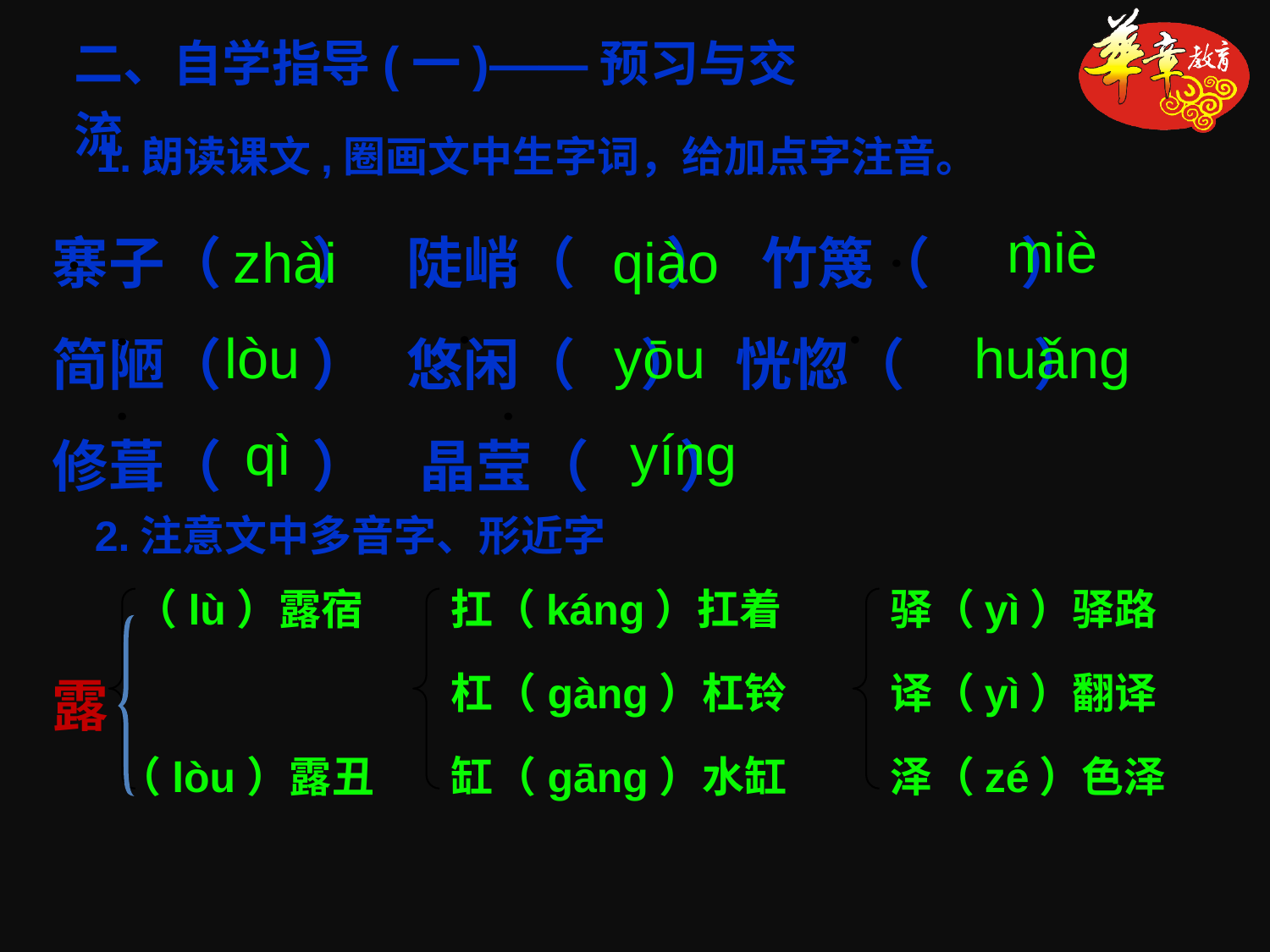

二、自学指导(一)——预习与交流
1.朗读课文,圈画文中生字词，给加点字注音。
寨子（       ）   陡峭（       ）   竹篾（       ）
简陋（       ）   悠闲（     ）   恍惚（          ）
修葺（       ）    晶莹（       ）

miè
zhài
qiào
lòu
yōu
huǎng
qì
yíng
2.注意文中多音字、形近字
（lù）露宿

露
（lòu）露丑
扛（káng）扛着
杠（gàng）杠铃
缸（gāng）水缸

驿（yì）驿路
译（yì）翻译
泽（zé）色泽